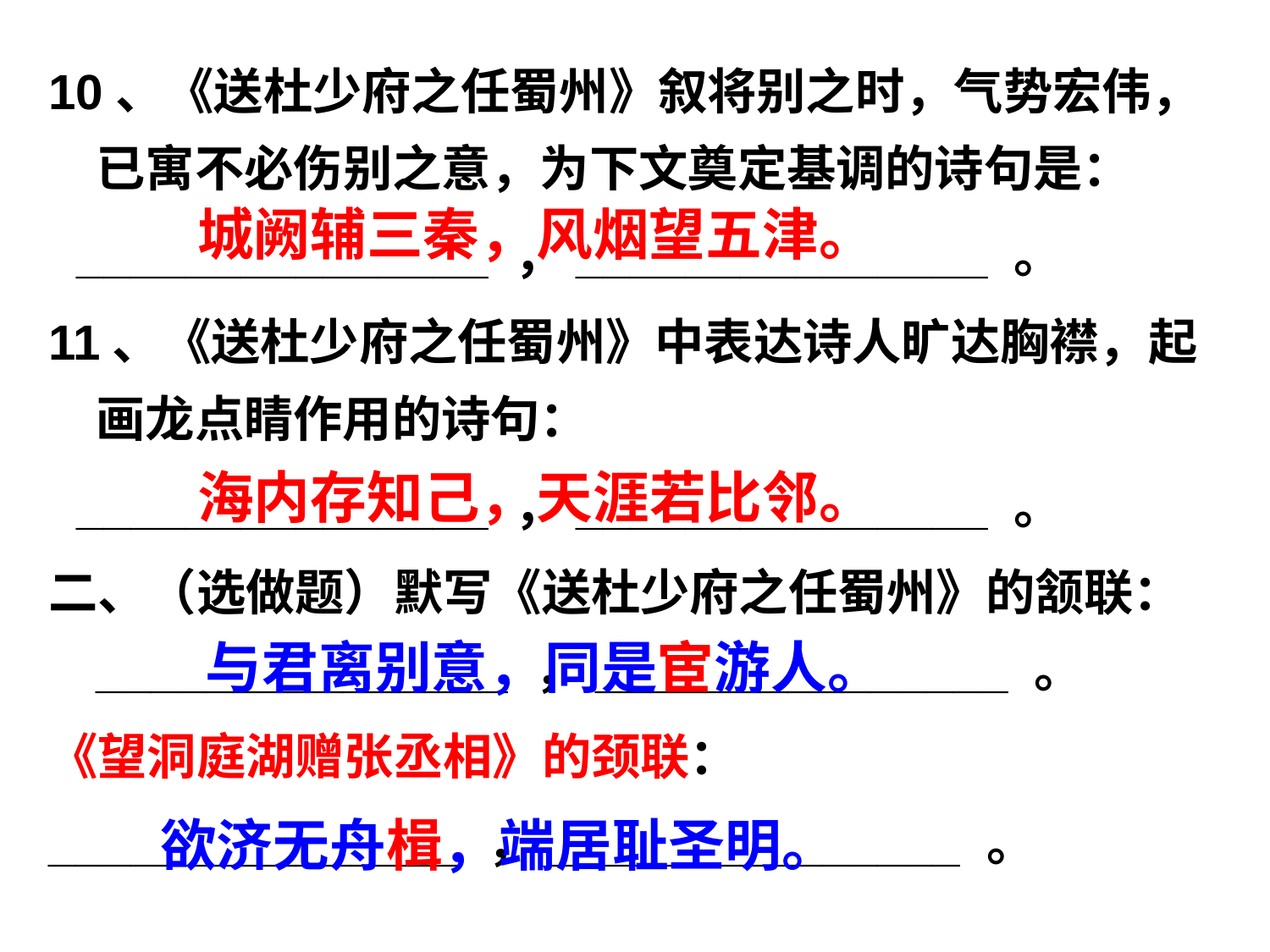

10、《送杜少府之任蜀州》叙将别之时，气势宏伟，已寓不必伤别之意，为下文奠定基调的诗句是：
  _______________ ，_______________ 。
11、《送杜少府之任蜀州》中表达诗人旷达胸襟，起画龙点睛作用的诗句：
  _______________ ，_______________ 。
二、（选做题）默写《送杜少府之任蜀州》的颔联：_______________ ，_______________ 。
《望洞庭湖赠张丞相》的颈联：
_______________ ，_______________ 。

城阙辅三秦，风烟望五津。
海内存知己，天涯若比邻。
与君离别意，同是宦游人。
欲济无舟楫，端居耻圣明。